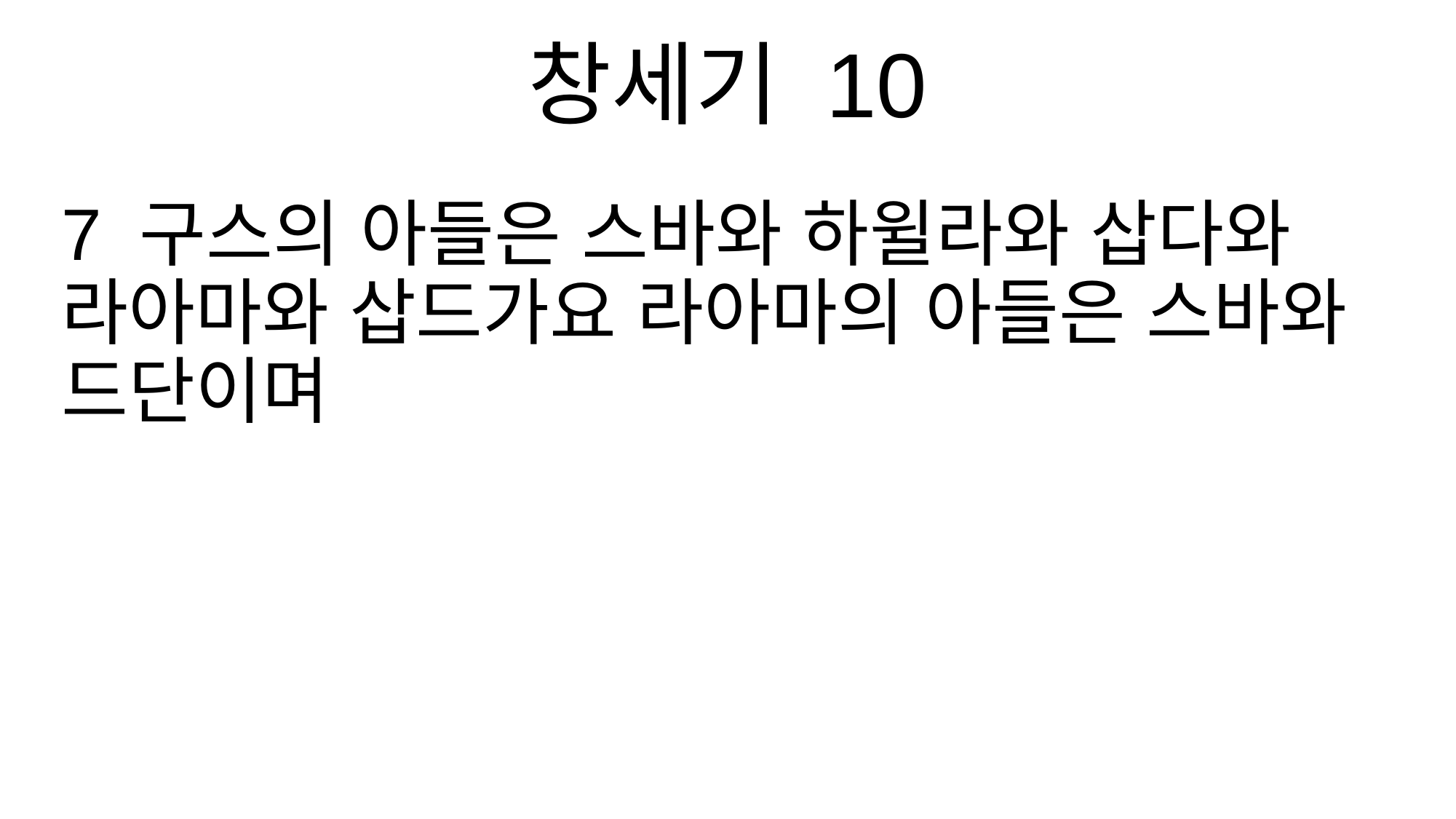

창세기 10
7 구스의 아들은 스바와 하윌라와 삽다와 라아마와 삽드가요 라아마의 아들은 스바와 드단이며